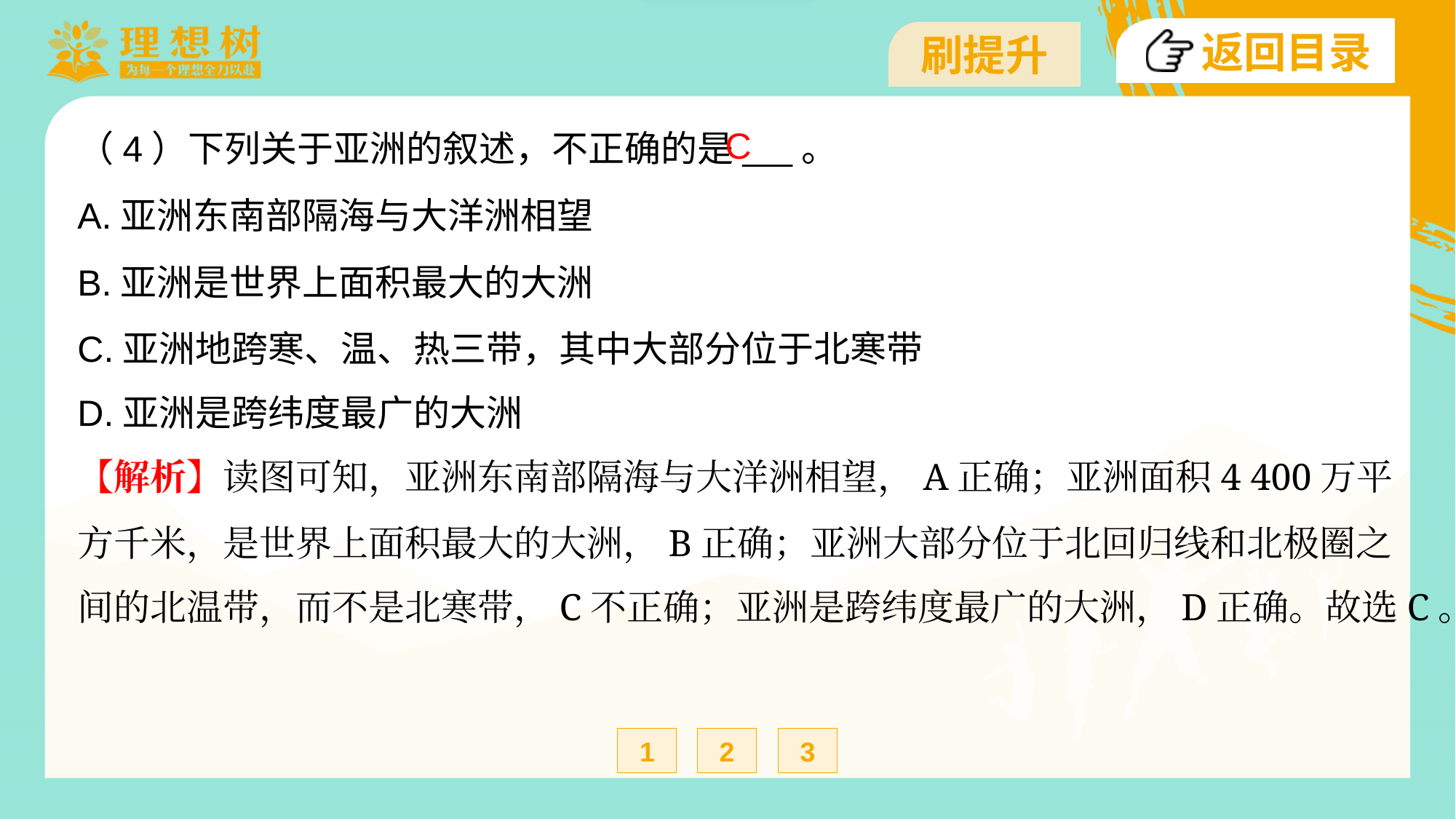

C
（4）下列关于亚洲的叙述，不正确的是___。
A.亚洲东南部隔海与大洋洲相望
B.亚洲是世界上面积最大的大洲
C.亚洲地跨寒、温、热三带，其中大部分位于北寒带
D.亚洲是跨纬度最广的大洲
【解析】读图可知，亚洲东南部隔海与大洋洲相望，A正确；亚洲面积4 400万平
方千米，是世界上面积最大的大洲，B正确；亚洲大部分位于北回归线和北极圈之
间的北温带，而不是北寒带，C不正确；亚洲是跨纬度最广的大洲，D正确。故选C。